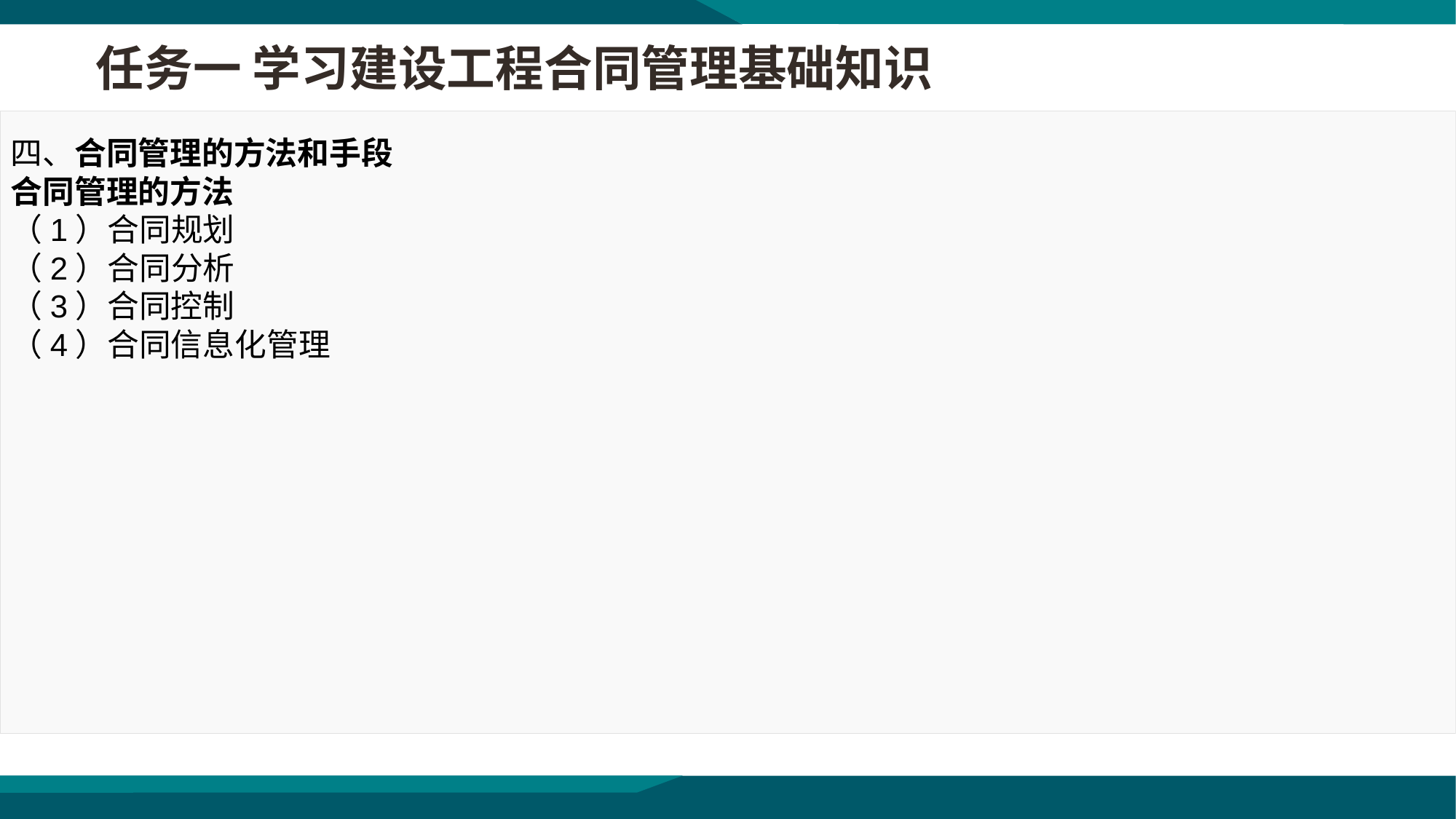

任务一 学习建设工程合同管理基础知识
四、合同管理的方法和手段
合同管理的方法
（1）合同规划
（2）合同分析
（3）合同控制
（4）合同信息化管理